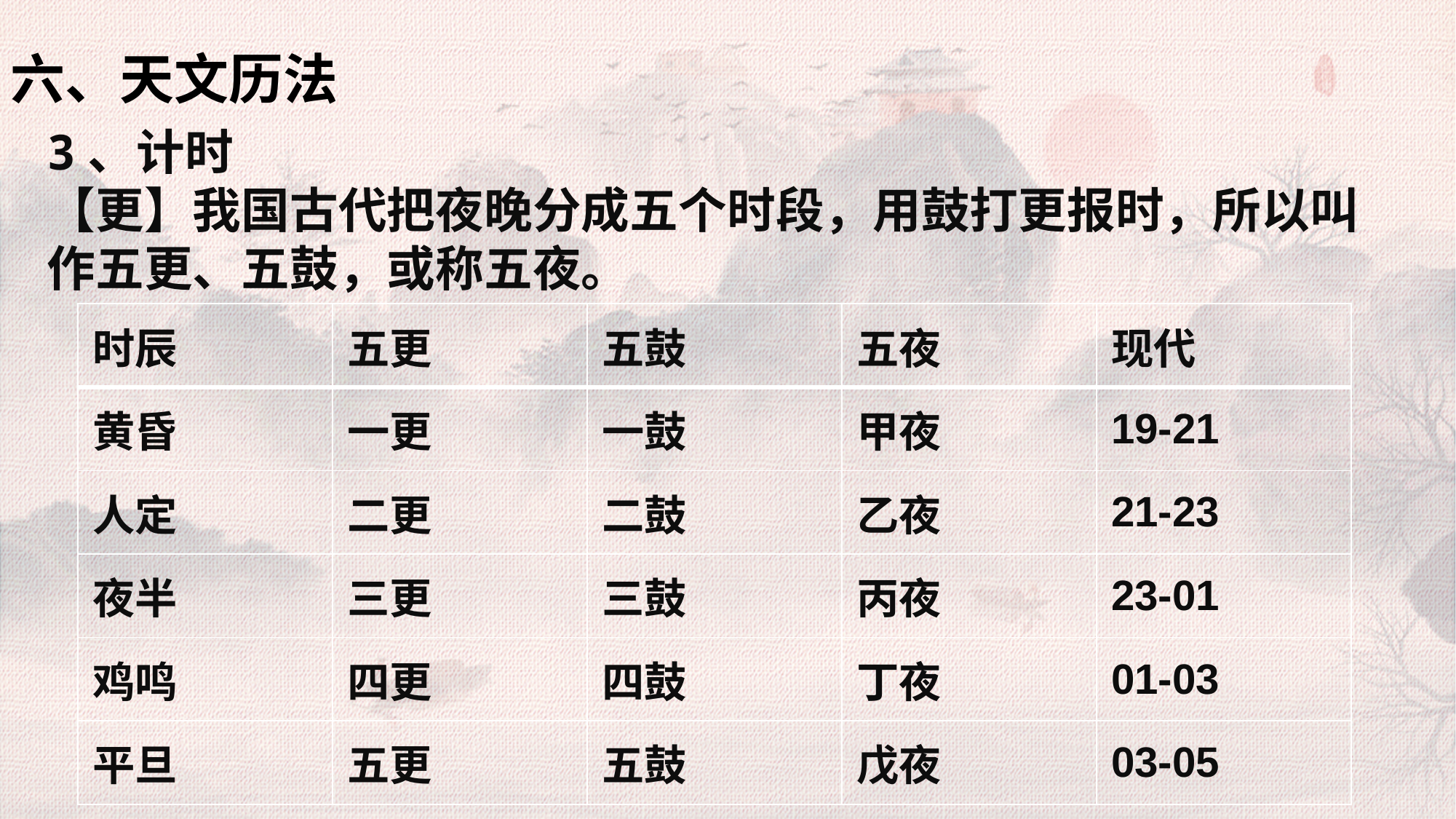

六、天文历法
3、计时
【更】我国古代把夜晚分成五个时段，用鼓打更报时，所以叫作五更、五鼓，或称五夜。
| 时辰 | 五更 | 五鼓 | 五夜 | 现代 |
| --- | --- | --- | --- | --- |
| 黄昏 | 一更 | 一鼓 | 甲夜 | 19-21 |
| 人定 | 二更 | 二鼓 | 乙夜 | 21-23 |
| 夜半 | 三更 | 三鼓 | 丙夜 | 23-01 |
| 鸡鸣 | 四更 | 四鼓 | 丁夜 | 01-03 |
| 平旦 | 五更 | 五鼓 | 戊夜 | 03-05 |